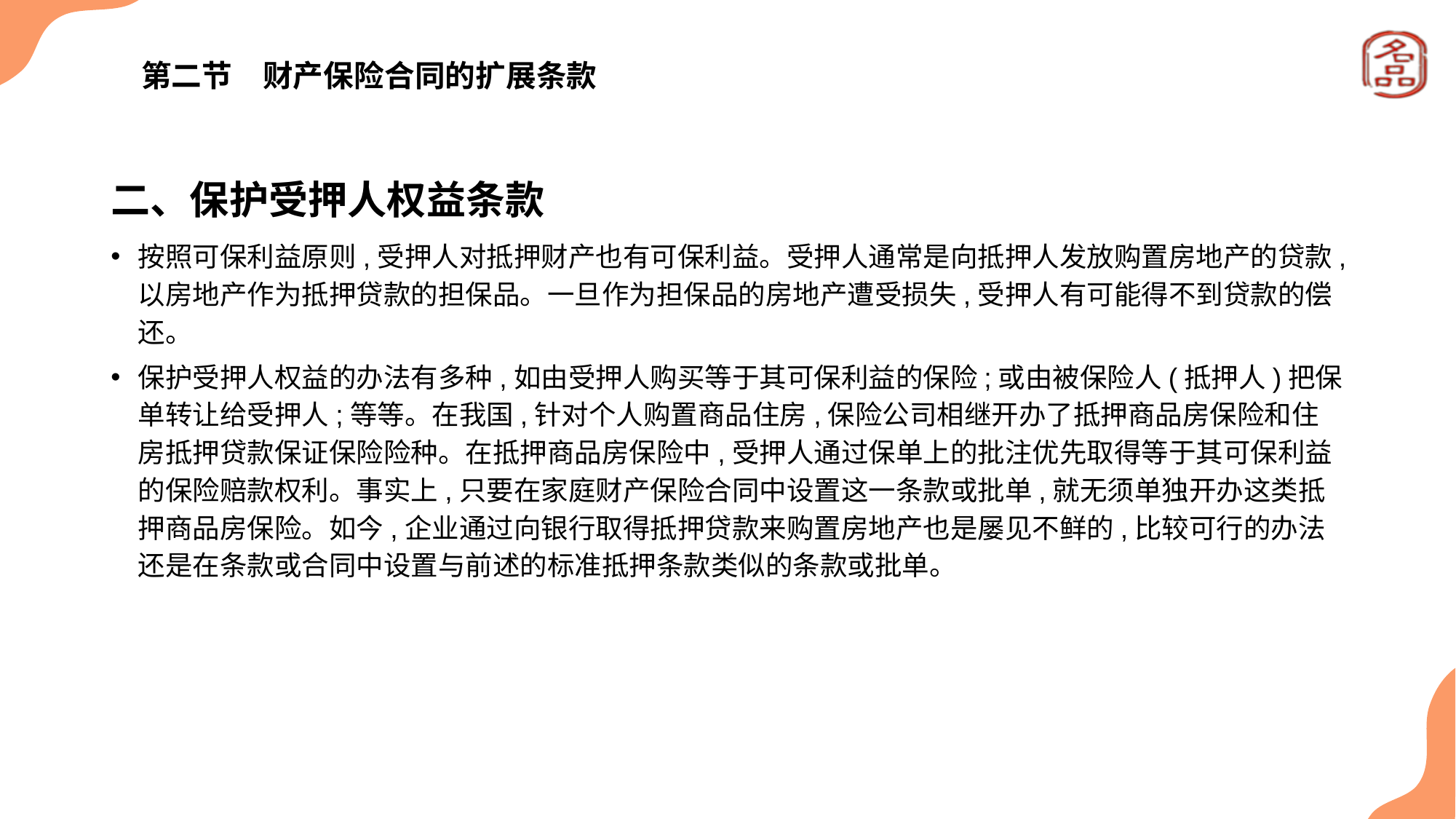

# 第二节　财产保险合同的扩展条款
二、保护受押人权益条款
按照可保利益原则,受押人对抵押财产也有可保利益。受押人通常是向抵押人发放购置房地产的贷款,以房地产作为抵押贷款的担保品。一旦作为担保品的房地产遭受损失,受押人有可能得不到贷款的偿还。
保护受押人权益的办法有多种,如由受押人购买等于其可保利益的保险;或由被保险人(抵押人)把保单转让给受押人;等等。在我国,针对个人购置商品住房,保险公司相继开办了抵押商品房保险和住房抵押贷款保证保险险种。在抵押商品房保险中,受押人通过保单上的批注优先取得等于其可保利益的保险赔款权利。事实上,只要在家庭财产保险合同中设置这一条款或批单,就无须单独开办这类抵押商品房保险。如今,企业通过向银行取得抵押贷款来购置房地产也是屡见不鲜的,比较可行的办法还是在条款或合同中设置与前述的标准抵押条款类似的条款或批单。